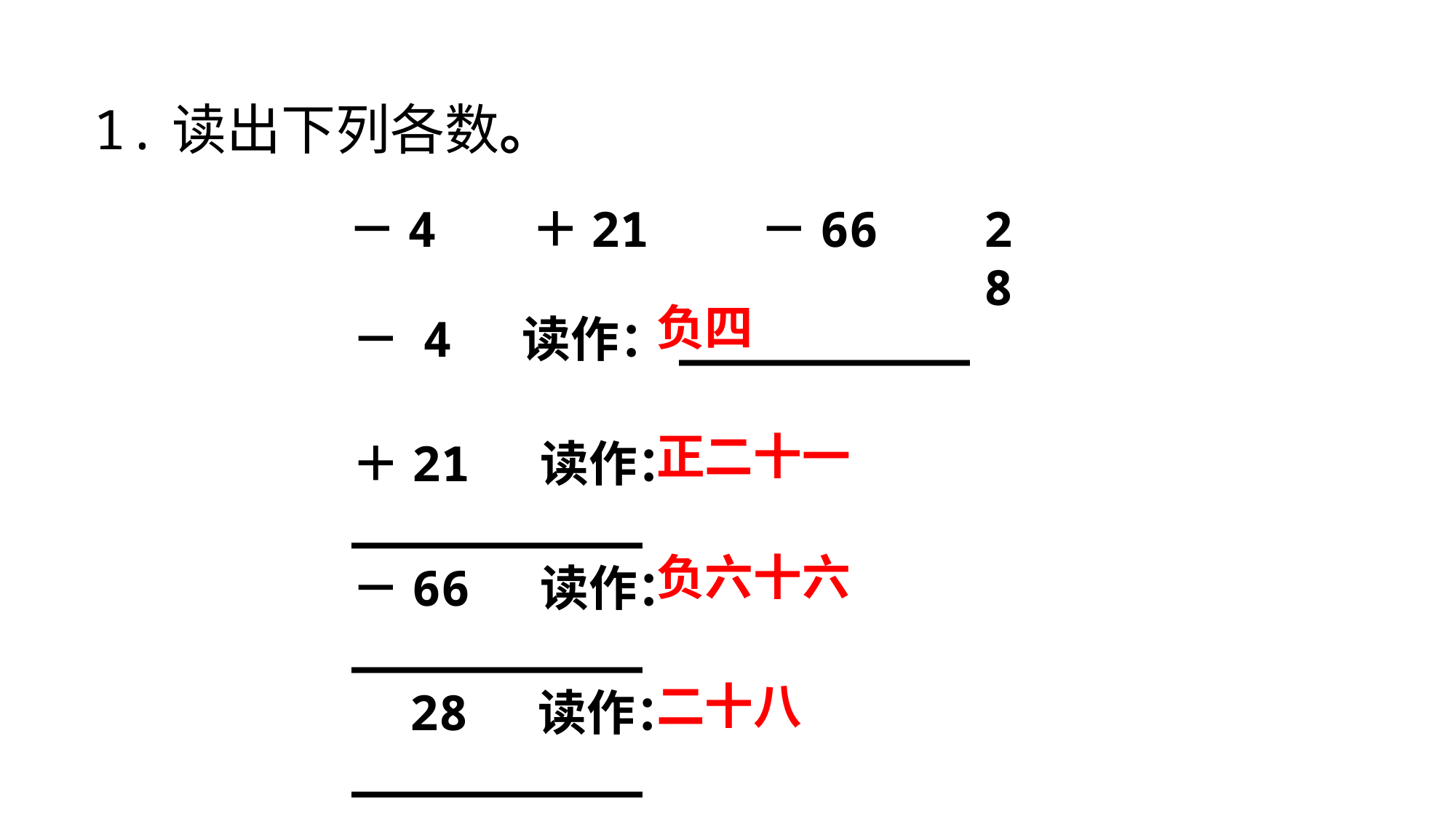

1.读出下列各数。
－4
＋21
－66
28
负四
－ 4  读作：__________
正二十一
＋21  读作：__________
负六十六
－66  读作：__________
二十八
  28  读作：__________